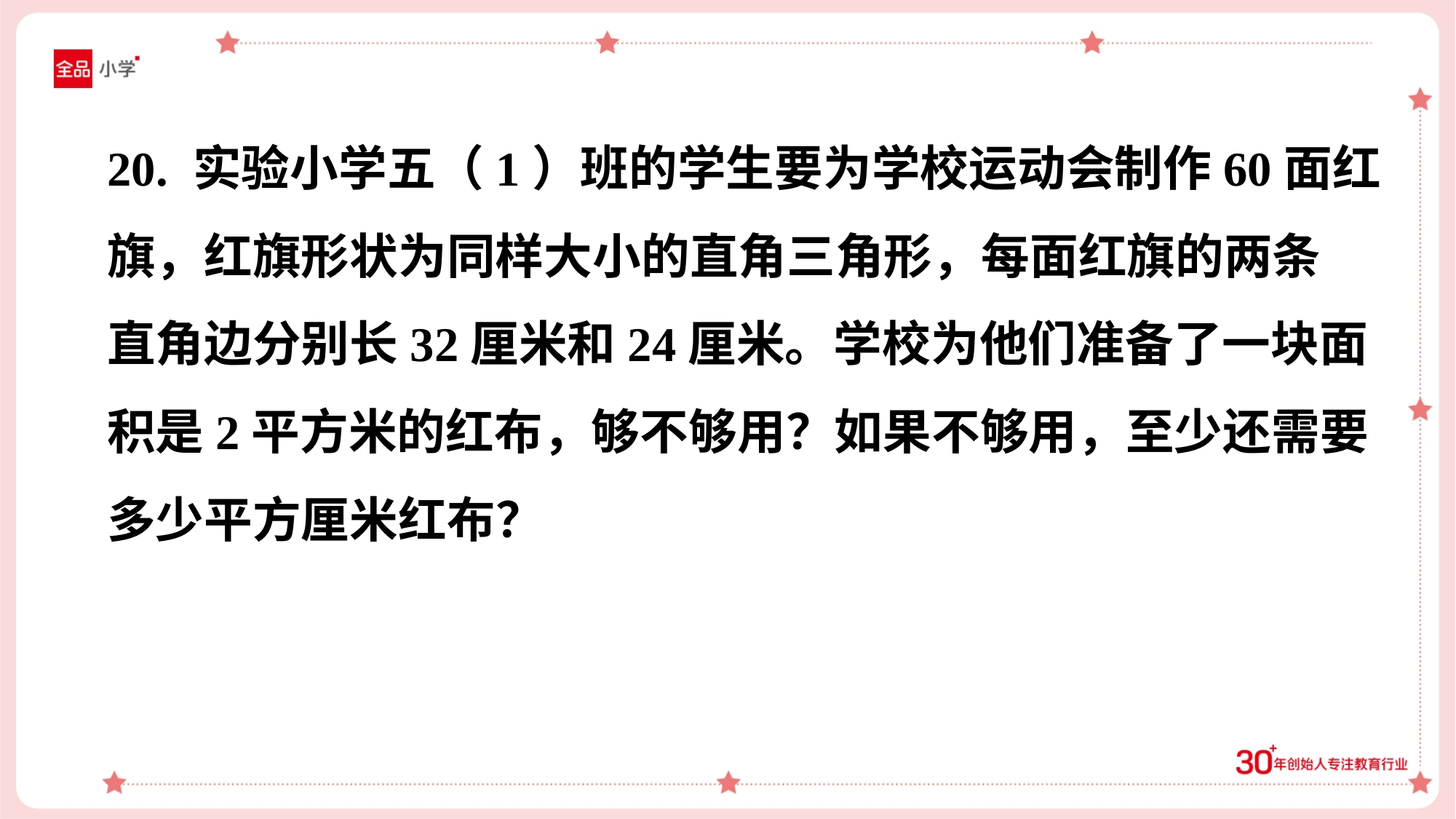

20. 实验小学五（1）班的学生要为学校运动会制作60面红
旗，红旗形状为同样大小的直角三角形，每面红旗的两条
直角边分别长32厘米和24厘米。学校为他们准备了一块面
积是2平方米的红布，够不够用？如果不够用，至少还需要
多少平方厘米红布？